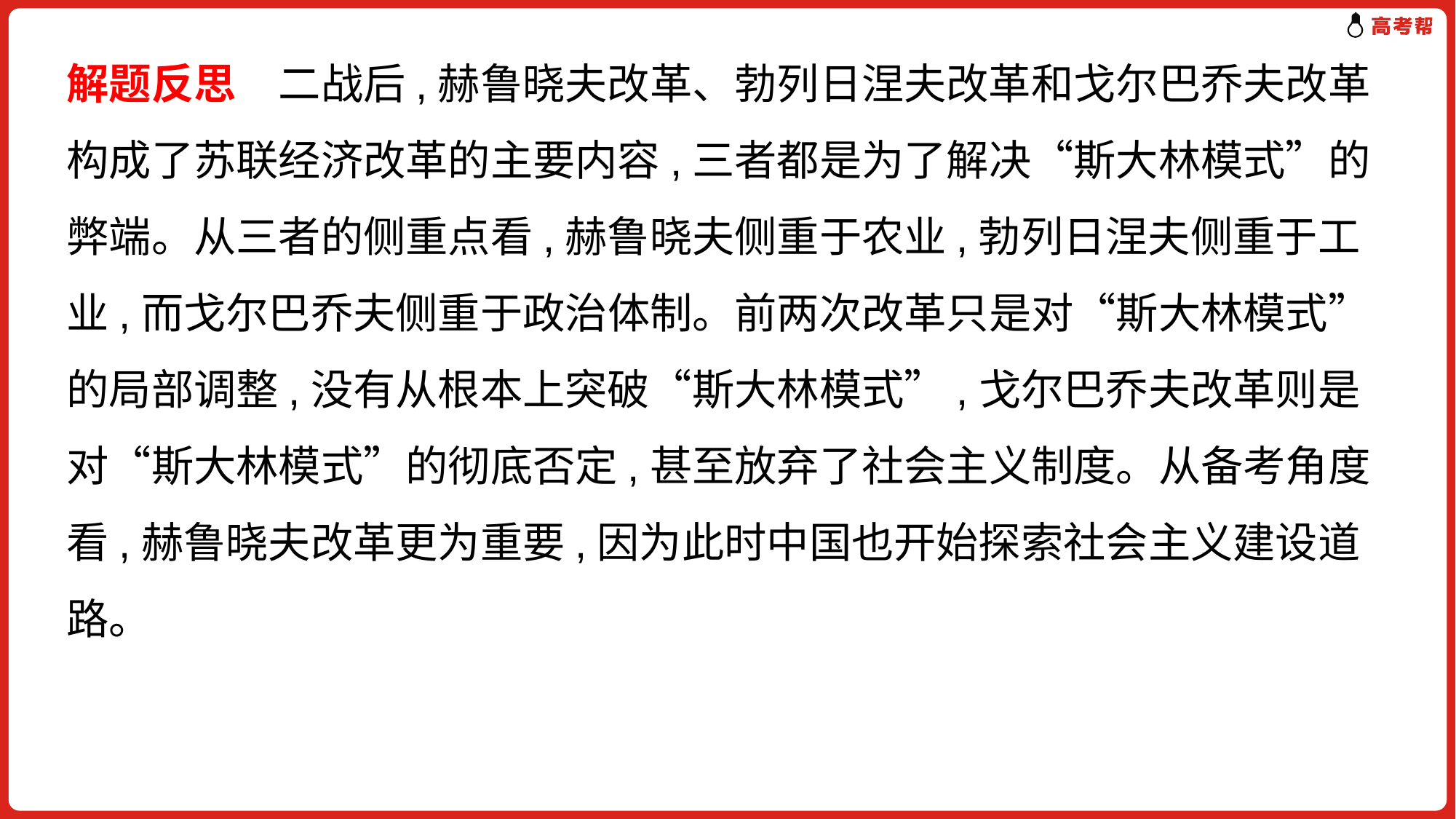

解题反思　二战后,赫鲁晓夫改革、勃列日涅夫改革和戈尔巴乔夫改革构成了苏联经济改革的主要内容,三者都是为了解决“斯大林模式”的弊端。从三者的侧重点看,赫鲁晓夫侧重于农业,勃列日涅夫侧重于工业,而戈尔巴乔夫侧重于政治体制。前两次改革只是对“斯大林模式”的局部调整,没有从根本上突破“斯大林模式”,戈尔巴乔夫改革则是对“斯大林模式”的彻底否定,甚至放弃了社会主义制度。从备考角度看,赫鲁晓夫改革更为重要,因为此时中国也开始探索社会主义建设道路。